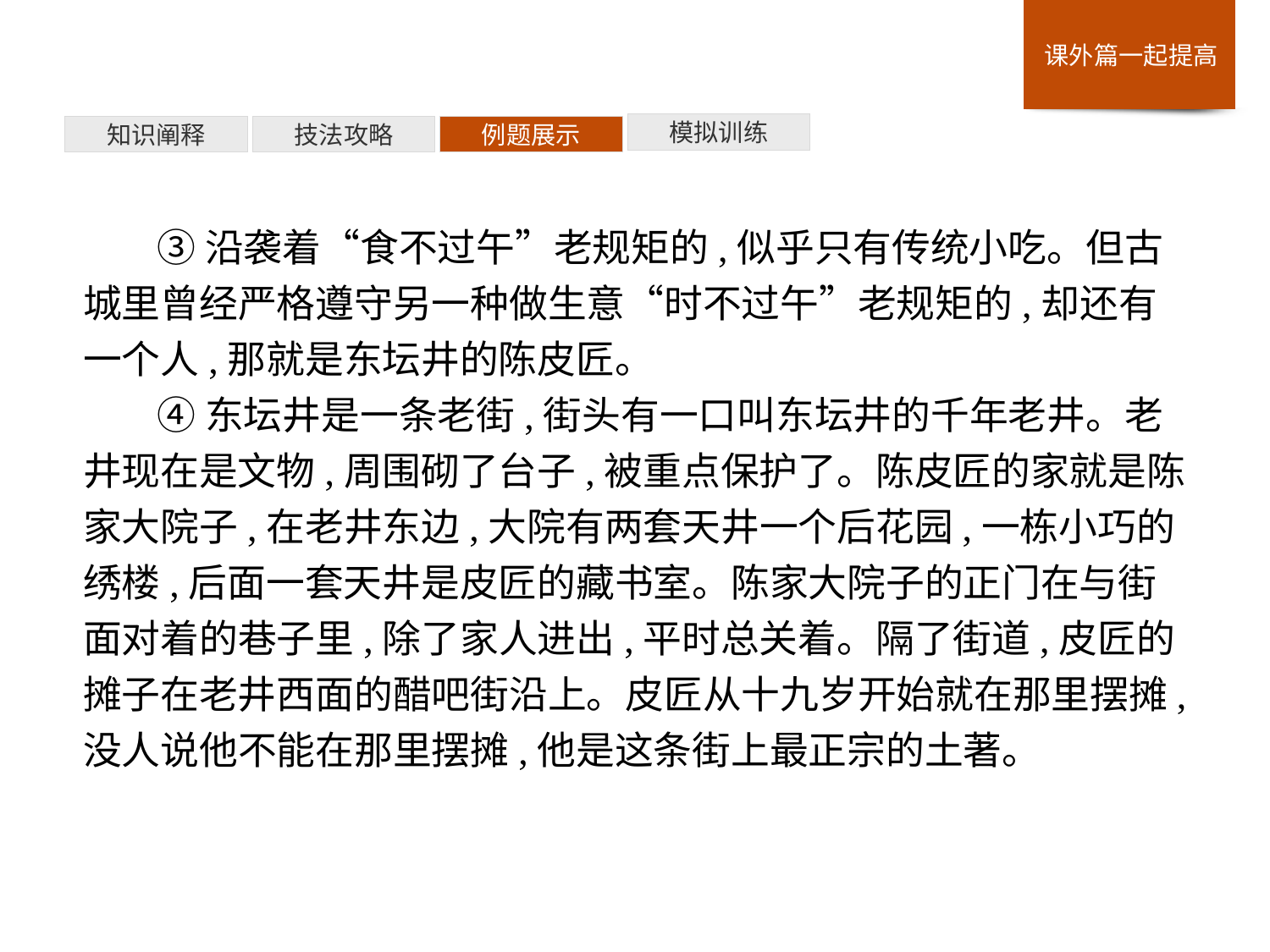

模拟训练
例题展示
技法攻略
知识阐释
③沿袭着“食不过午”老规矩的,似乎只有传统小吃。但古城里曾经严格遵守另一种做生意“时不过午”老规矩的,却还有一个人,那就是东坛井的陈皮匠。
④东坛井是一条老街,街头有一口叫东坛井的千年老井。老井现在是文物,周围砌了台子,被重点保护了。陈皮匠的家就是陈家大院子,在老井东边,大院有两套天井一个后花园,一栋小巧的绣楼,后面一套天井是皮匠的藏书室。陈家大院子的正门在与街面对着的巷子里,除了家人进出,平时总关着。隔了街道,皮匠的摊子在老井西面的醋吧街沿上。皮匠从十九岁开始就在那里摆摊,没人说他不能在那里摆摊,他是这条街上最正宗的土著。